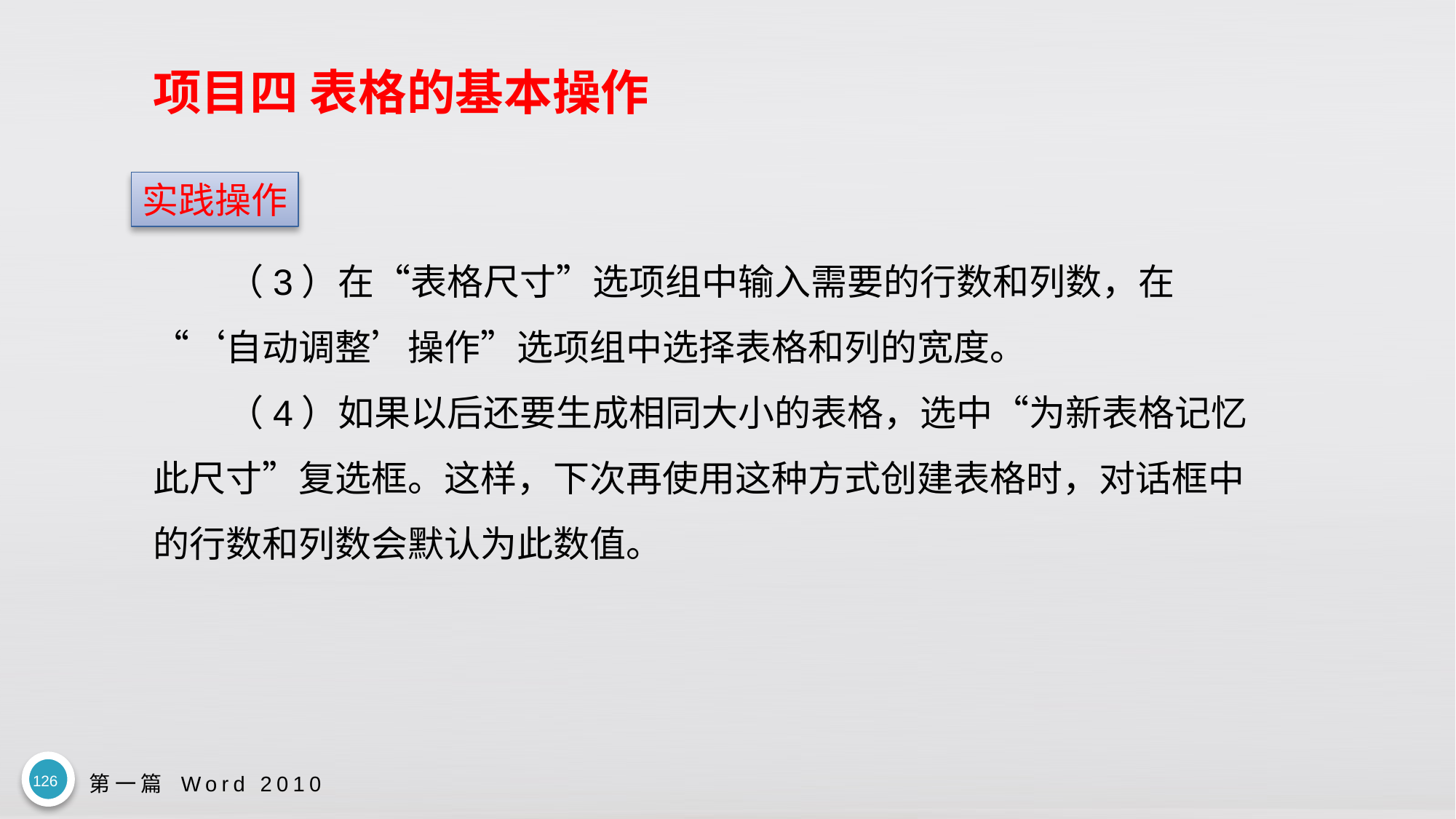

# 项目四 表格的基本操作
实践操作
（3）在“表格尺寸”选项组中输入需要的行数和列数，在“‘自动调整’操作”选项组中选择表格和列的宽度。
（4）如果以后还要生成相同大小的表格，选中“为新表格记忆此尺寸”复选框。这样，下次再使用这种方式创建表格时，对话框中的行数和列数会默认为此数值。
126